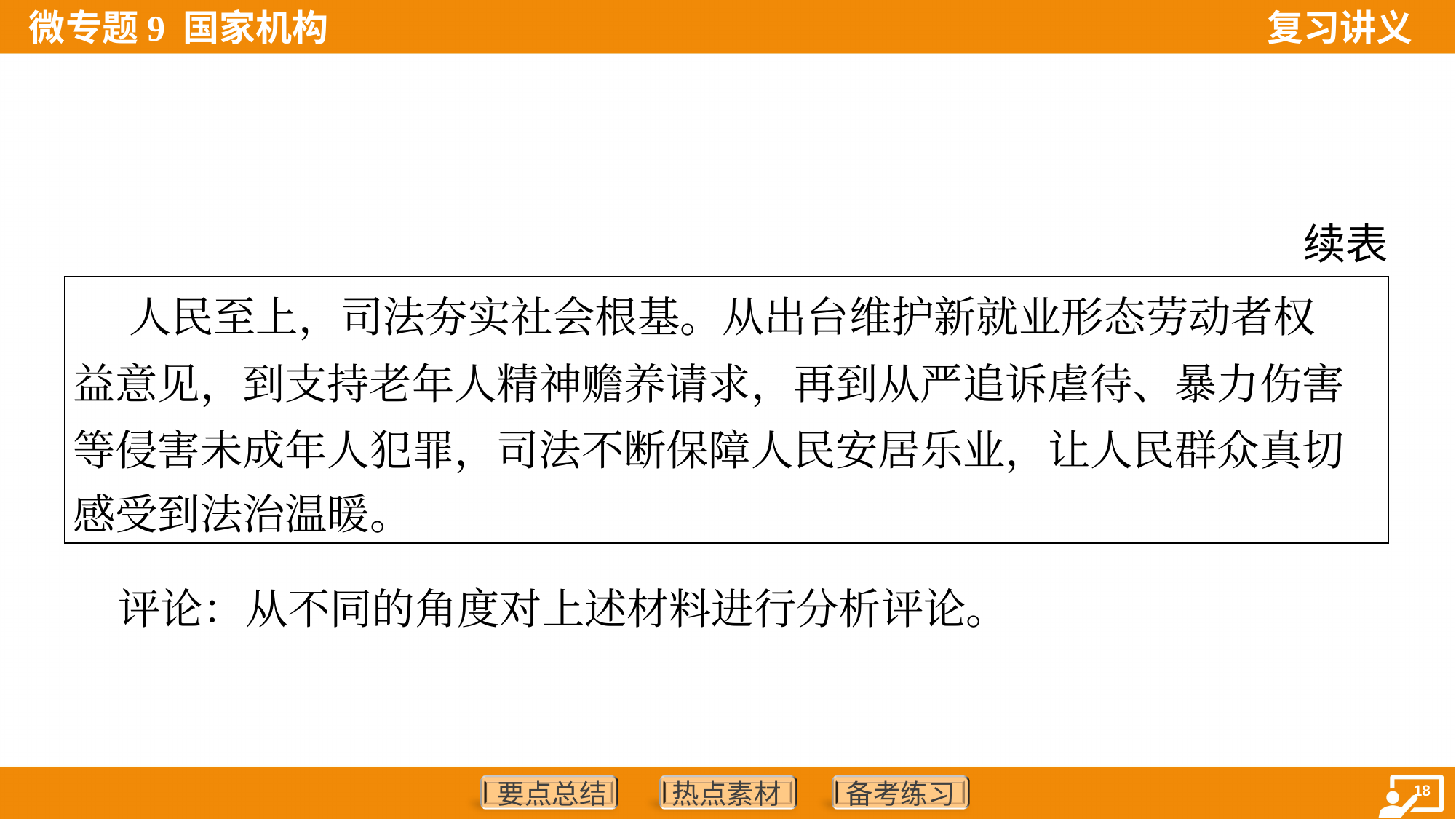

续表
| 人民至上，司法夯实社会根基。从出台维护新就业形态劳动者权 益意见，到支持老年人精神赡养请求，再到从严追诉虐待、暴力伤害 等侵害未成年人犯罪，司法不断保障人民安居乐业，让人民群众真切 感受到法治温暖。 |
| --- |
    评论：从不同的角度对上述材料进行分析评论。